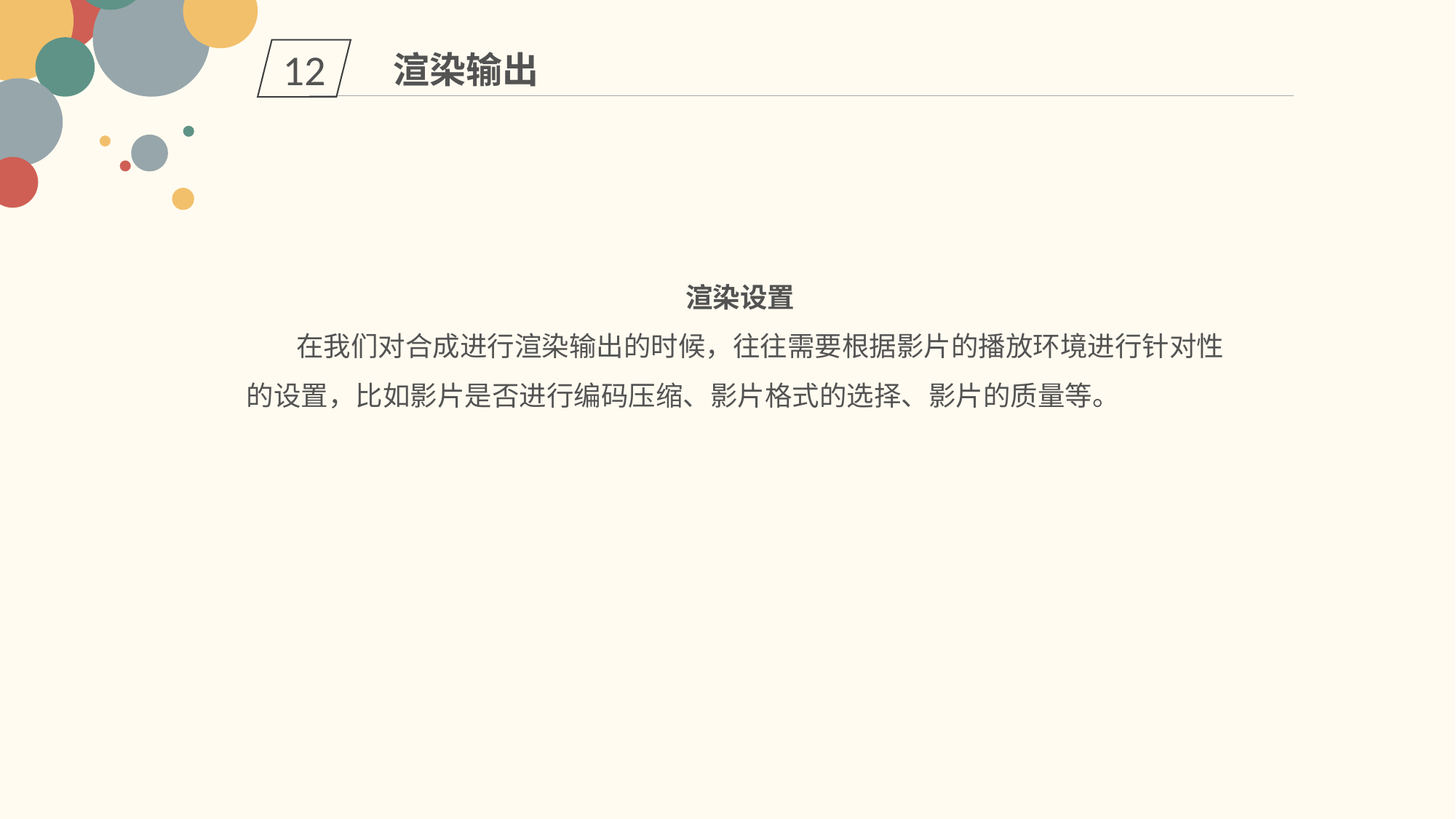

12
渲染输出
渲染设置
       在我们对合成进行渲染输出的时候，往往需要根据影片的播放环境进行针对性的设置，比如影片是否进行编码压缩、影片格式的选择、影片的质量等。